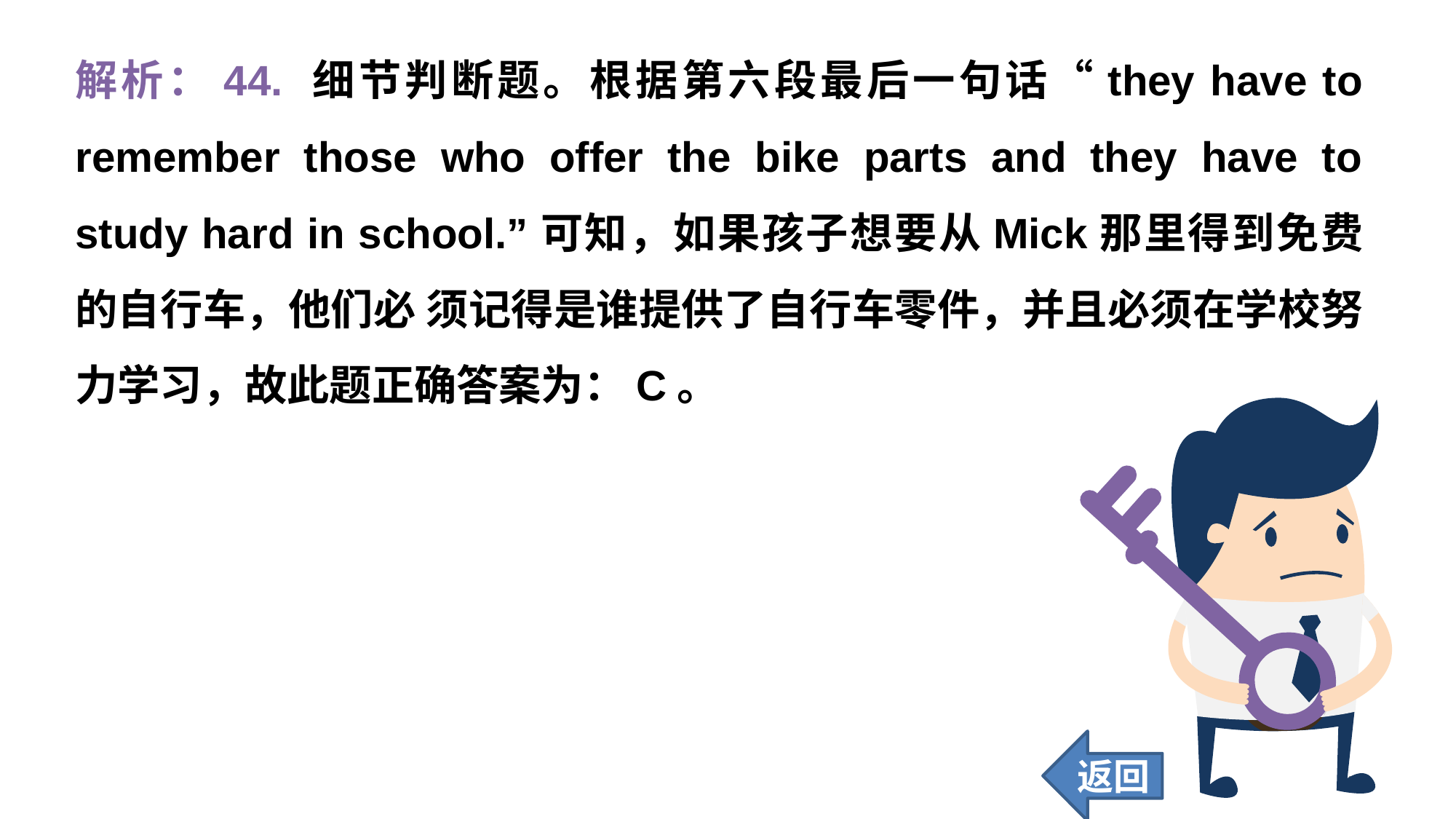

解析：44. 细节判断题。根据第六段最后一句话“they have to remember those who offer the bike parts and they have to study hard in school.”可知，如果孩子想要从Mick那里得到免费的自行车，他们必 须记得是谁提供了自行车零件，并且必须在学校努力学习，故此题正确答案为：C。

返回
426